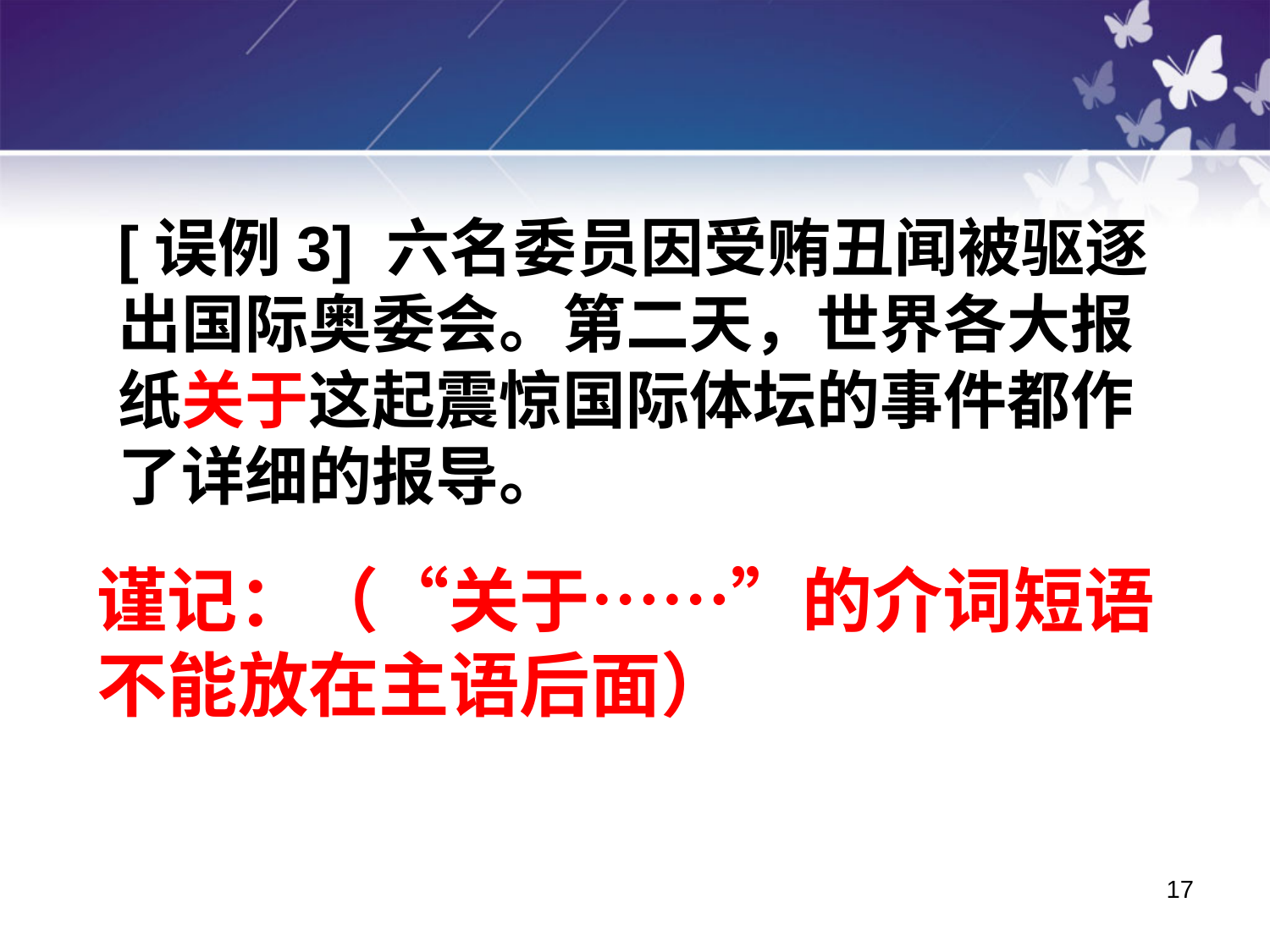

[误例3] 六名委员因受贿丑闻被驱逐出国际奥委会。第二天，世界各大报纸关于这起震惊国际体坛的事件都作了详细的报导。

谨记：（“关于……”的介词短语不能放在主语后面）
17